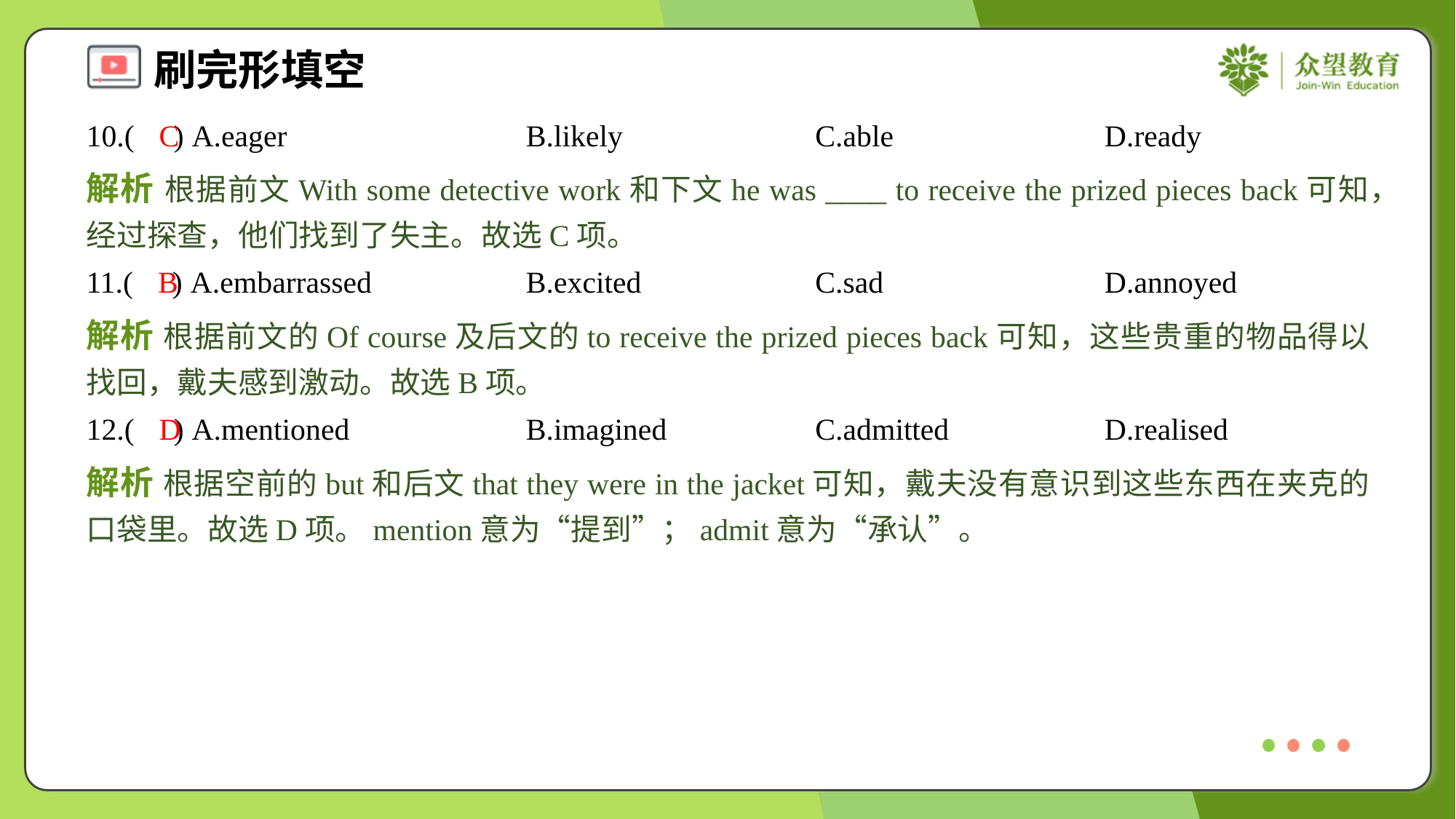

10.(     ) A.eager	B.likely	C.able	D.ready
C
解析 根据前文With some detective work和下文he was ____ to receive the prized pieces back可知，经过探查，他们找到了失主。故选C项。
11.(     ) A.embarrassed	B.excited	C.sad	D.annoyed
B
解析 根据前文的Of course及后文的to receive the prized pieces back可知，这些贵重的物品得以找回，戴夫感到激动。故选B项。
12.(     ) A.mentioned	B.imagined	C.admitted	D.realised
D
解析 根据空前的but和后文that they were in the jacket可知，戴夫没有意识到这些东西在夹克的口袋里。故选D项。mention意为“提到”；admit意为“承认”。